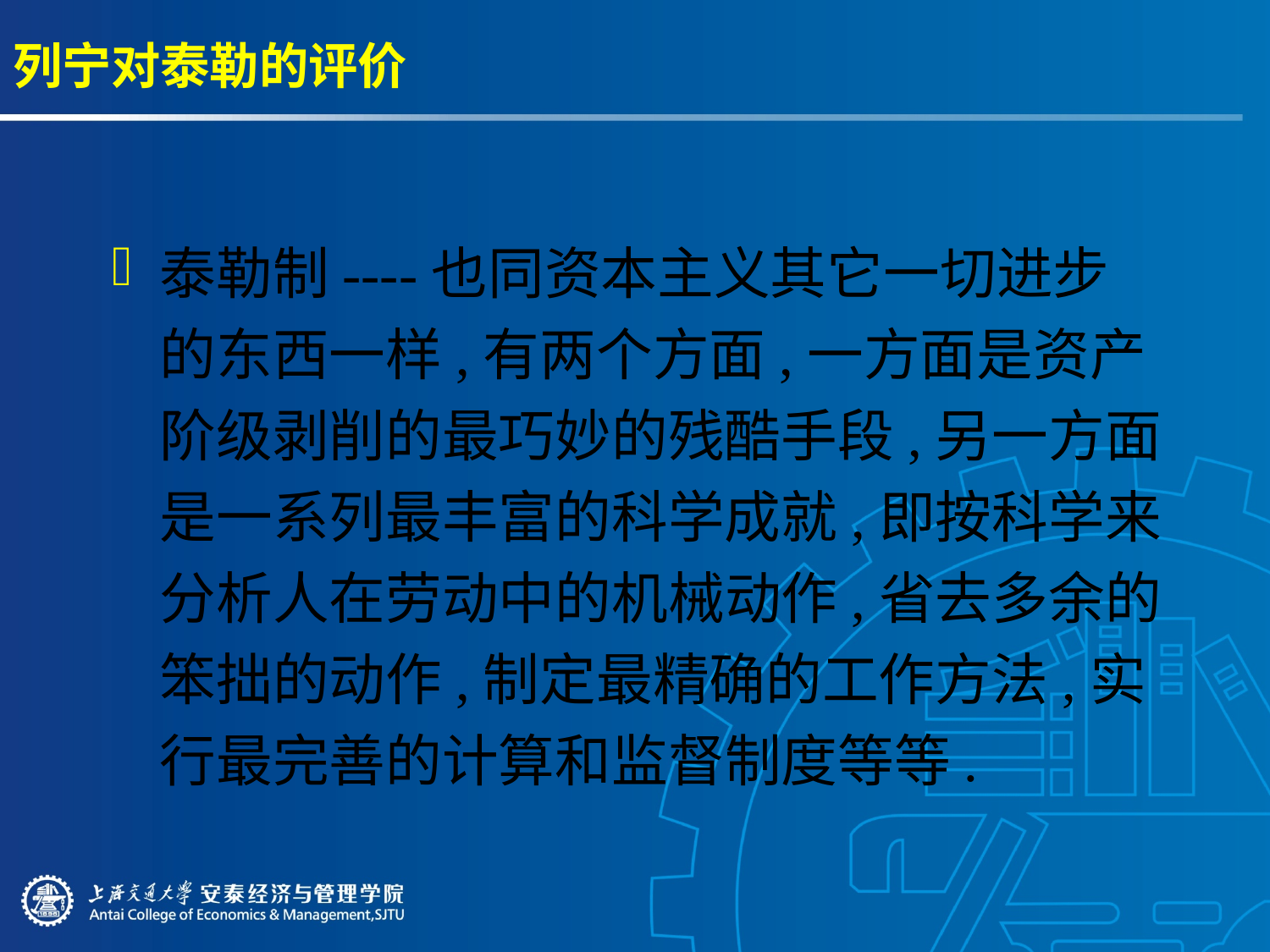

# 列宁对泰勒的评价
泰勒制----也同资本主义其它一切进步的东西一样,有两个方面,一方面是资产阶级剥削的最巧妙的残酷手段,另一方面是一系列最丰富的科学成就,即按科学来分析人在劳动中的机械动作,省去多余的笨拙的动作,制定最精确的工作方法,实行最完善的计算和监督制度等等.